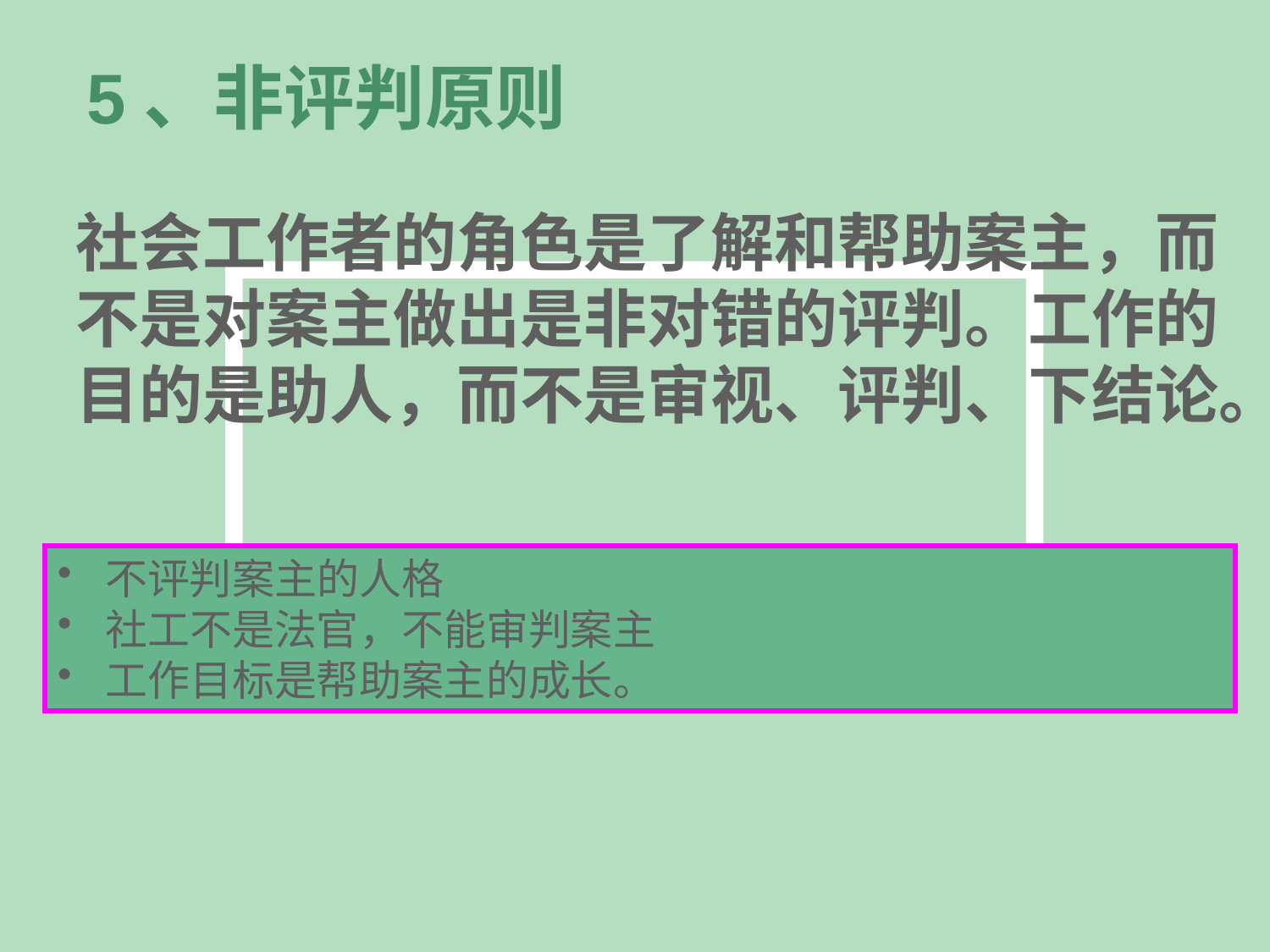

# 5、非评判原则
社会工作者的角色是了解和帮助案主，而不是对案主做出是非对错的评判。工作的目的是助人，而不是审视、评判、下结论。
不评判案主的人格
社工不是法官，不能审判案主
工作目标是帮助案主的成长。